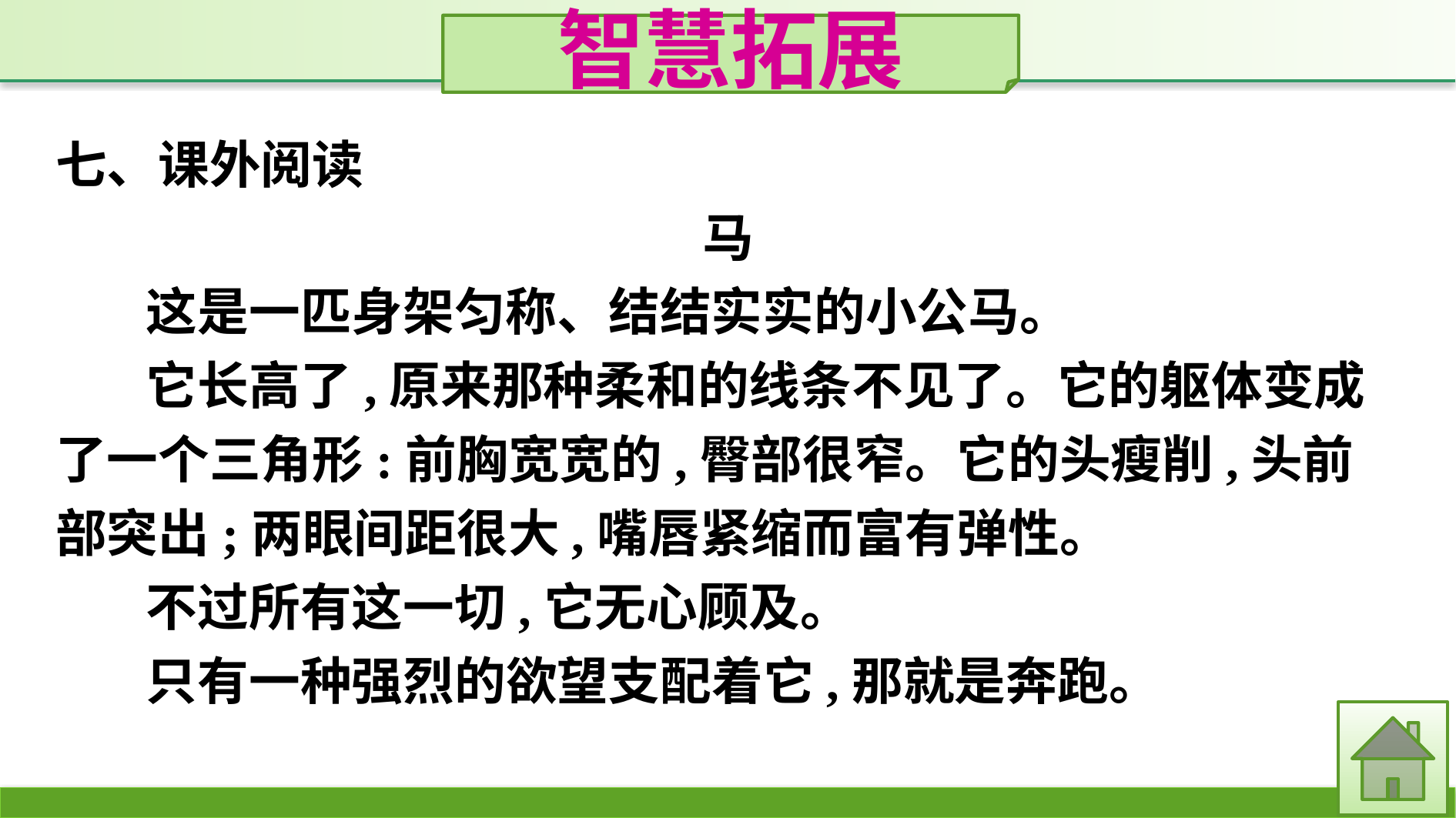

智慧拓展
七、课外阅读
马
这是一匹身架匀称、结结实实的小公马。
它长高了,原来那种柔和的线条不见了。它的躯体变成了一个三角形:前胸宽宽的,臀部很窄。它的头瘦削,头前部突出;两眼间距很大,嘴唇紧缩而富有弹性。
不过所有这一切,它无心顾及。
只有一种强烈的欲望支配着它,那就是奔跑。